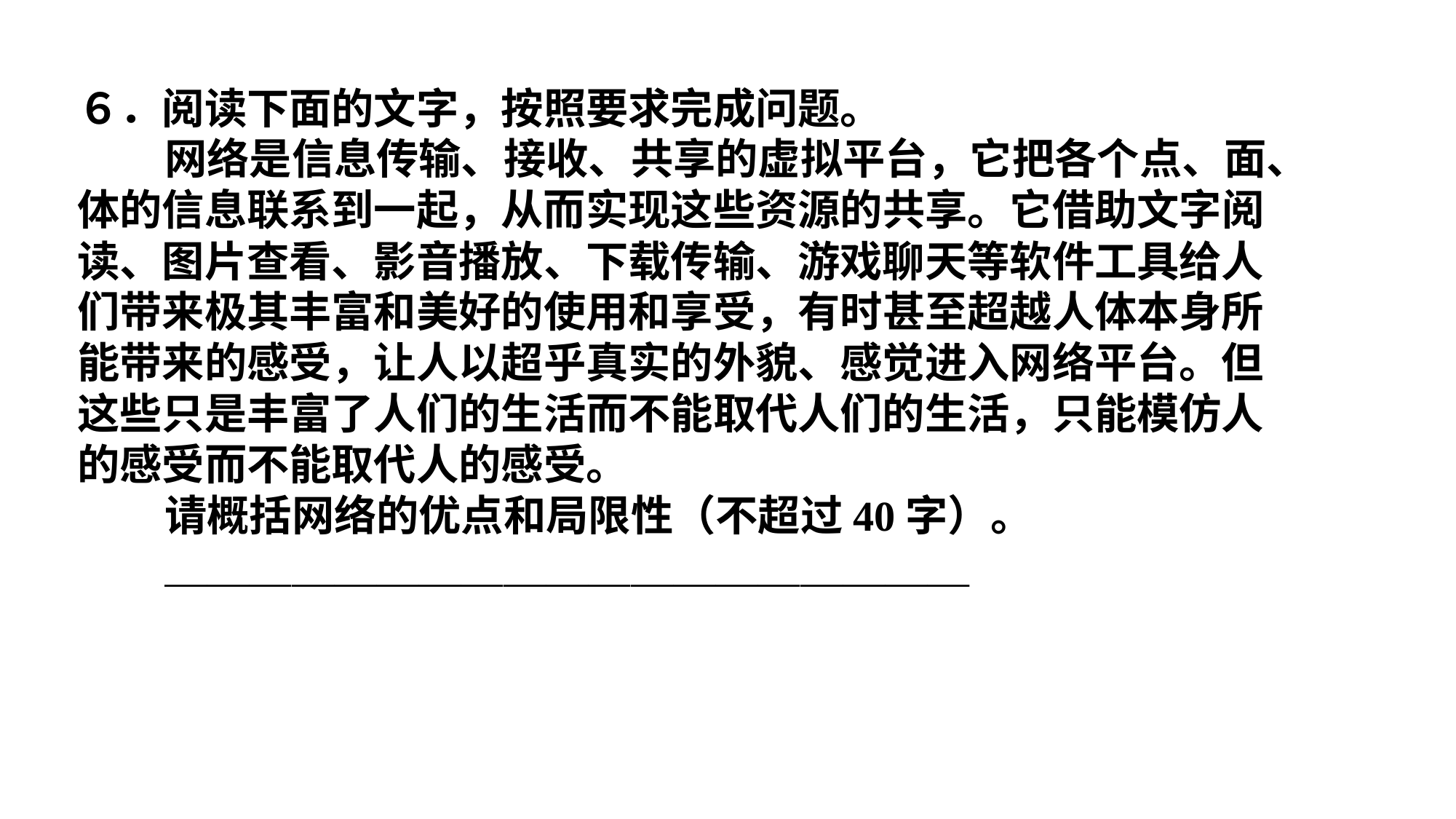

６．阅读下面的文字，按照要求完成问题。
        网络是信息传输、接收、共享的虚拟平台，它把各个点、面、体的信息联系到一起，从而实现这些资源的共享。它借助文字阅读、图片查看、影音播放、下载传输、游戏聊天等软件工具给人们带来极其丰富和美好的使用和享受，有时甚至超越人体本身所能带来的感受，让人以超乎真实的外貌、感觉进入网络平台。但这些只是丰富了人们的生活而不能取代人们的生活，只能模仿人的感受而不能取代人的感受。
        请概括网络的优点和局限性（不超过40字）。
        ＿＿＿＿＿＿＿＿＿＿＿＿＿＿＿＿＿＿＿